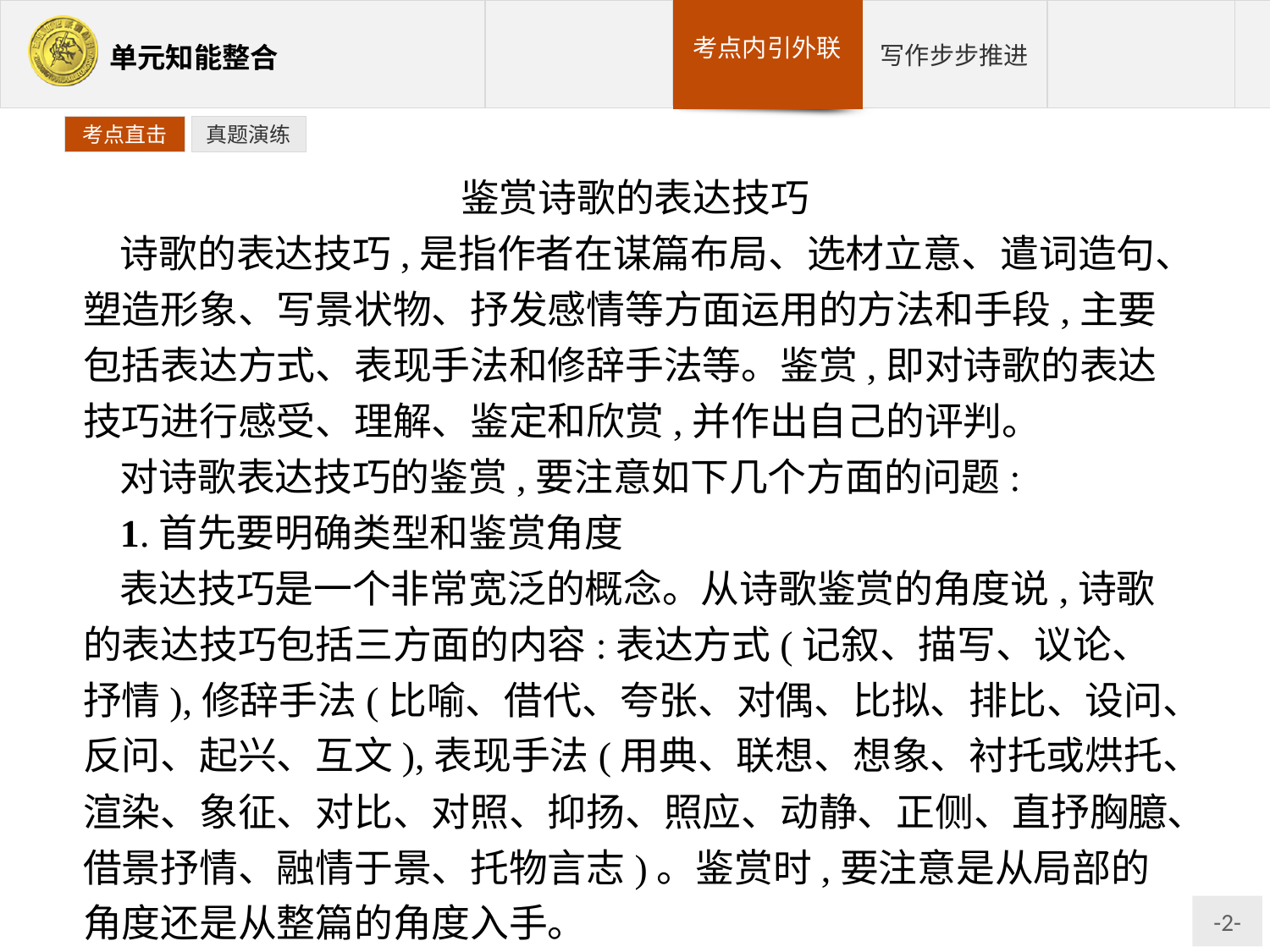

考点直击
真题演练
鉴赏诗歌的表达技巧
诗歌的表达技巧,是指作者在谋篇布局、选材立意、遣词造句、塑造形象、写景状物、抒发感情等方面运用的方法和手段,主要包括表达方式、表现手法和修辞手法等。鉴赏,即对诗歌的表达技巧进行感受、理解、鉴定和欣赏,并作出自己的评判。
对诗歌表达技巧的鉴赏,要注意如下几个方面的问题:
1.首先要明确类型和鉴赏角度
表达技巧是一个非常宽泛的概念。从诗歌鉴赏的角度说,诗歌的表达技巧包括三方面的内容:表达方式(记叙、描写、议论、抒情),修辞手法(比喻、借代、夸张、对偶、比拟、排比、设问、反问、起兴、互文),表现手法(用典、联想、想象、衬托或烘托、渲染、象征、对比、对照、抑扬、照应、动静、正侧、直抒胸臆、借景抒情、融情于景、托物言志)。鉴赏时,要注意是从局部的角度还是从整篇的角度入手。